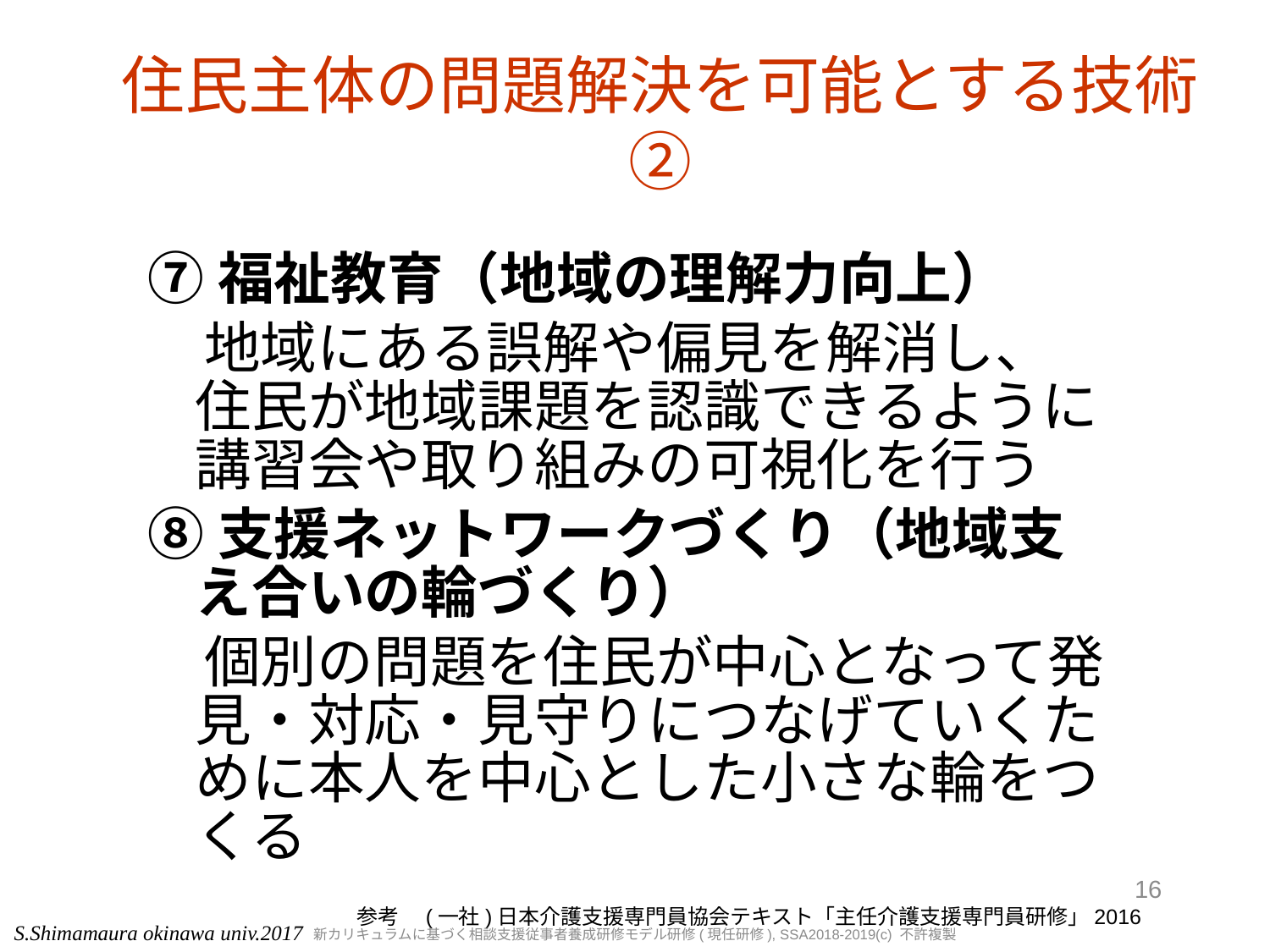

# 住民主体の問題解決を可能とする技術②
⑦福祉教育（地域の理解力向上）
　地域にある誤解や偏見を解消し、住民が地域課題を認識できるように講習会や取り組みの可視化を行う
⑧支援ネットワークづくり（地域支え合いの輪づくり）
　個別の問題を住民が中心となって発見・対応・見守りにつなげていくために本人を中心とした小さな輪をつくる
16
参考　(一社)日本介護支援専門員協会テキスト「主任介護支援専門員研修」2016
S.Shimamaura okinawa univ.2017
新カリキュラムに基づく相談支援従事者養成研修モデル研修(現任研修), SSA2018-2019(c) 不許複製